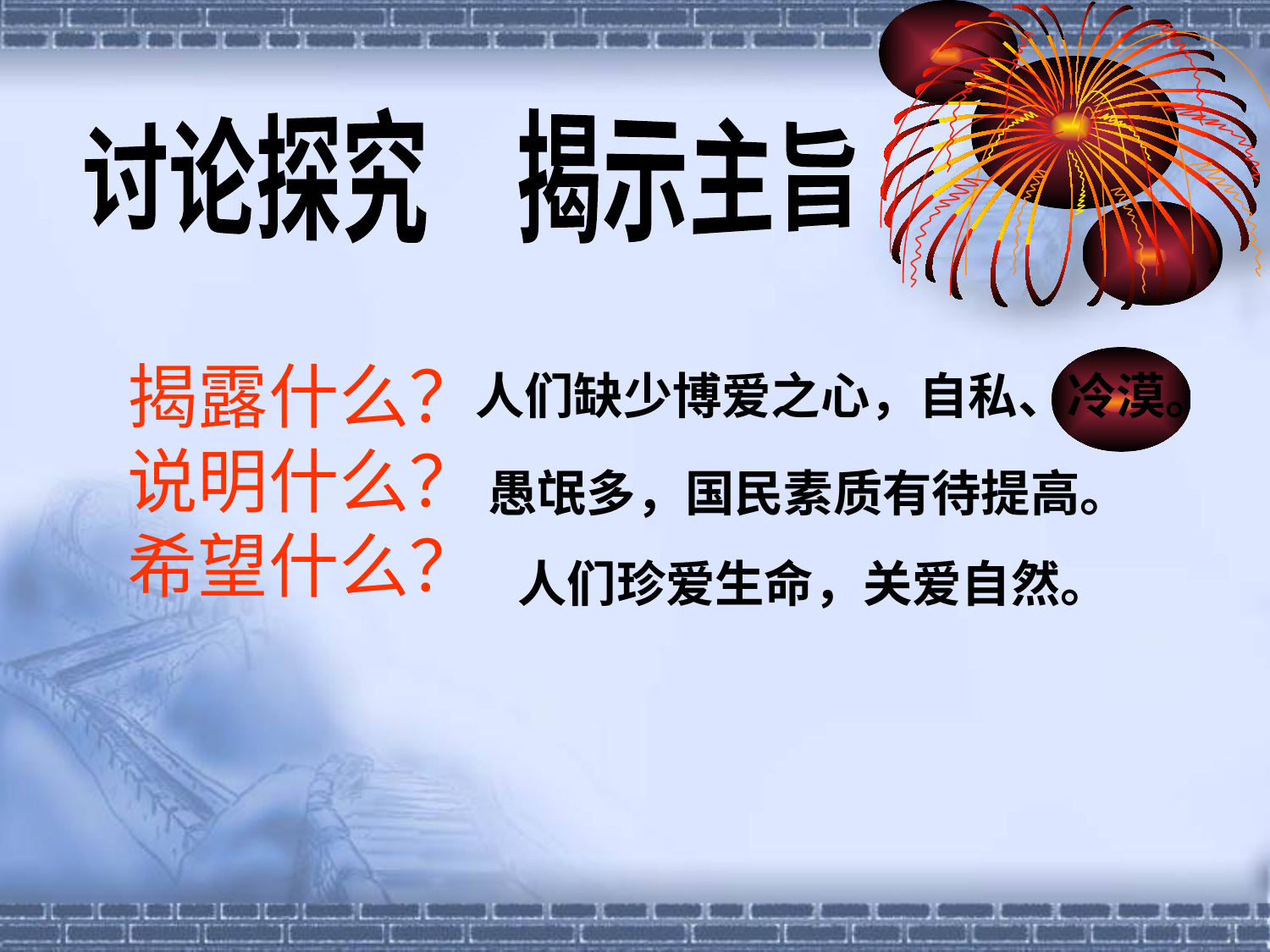

讨论探究　揭示主旨
揭露什么？
说明什么？
希望什么？
人们缺少博爱之心，自私、冷漠。
愚氓多，国民素质有待提高。
人们珍爱生命，关爱自然。